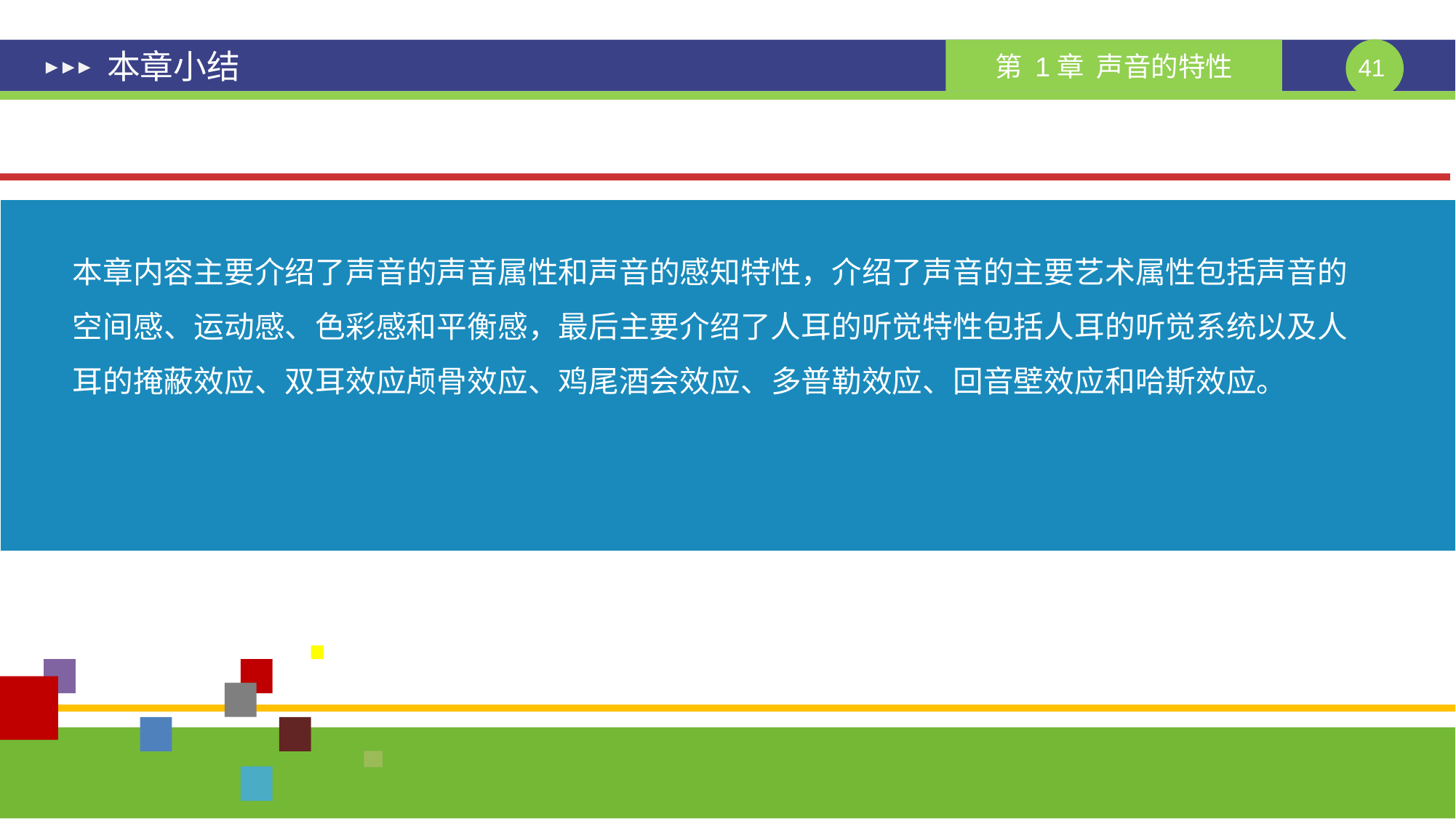

# 本章小结

本章内容主要介绍了声音的声音属性和声音的感知特性，介绍了声音的主要艺术属性包括声音的空间感、运动感、色彩感和平衡感，最后主要介绍了人耳的听觉特性包括人耳的听觉系统以及人耳的掩蔽效应、双耳效应颅骨效应、鸡尾酒会效应、多普勒效应、回音壁效应和哈斯效应。